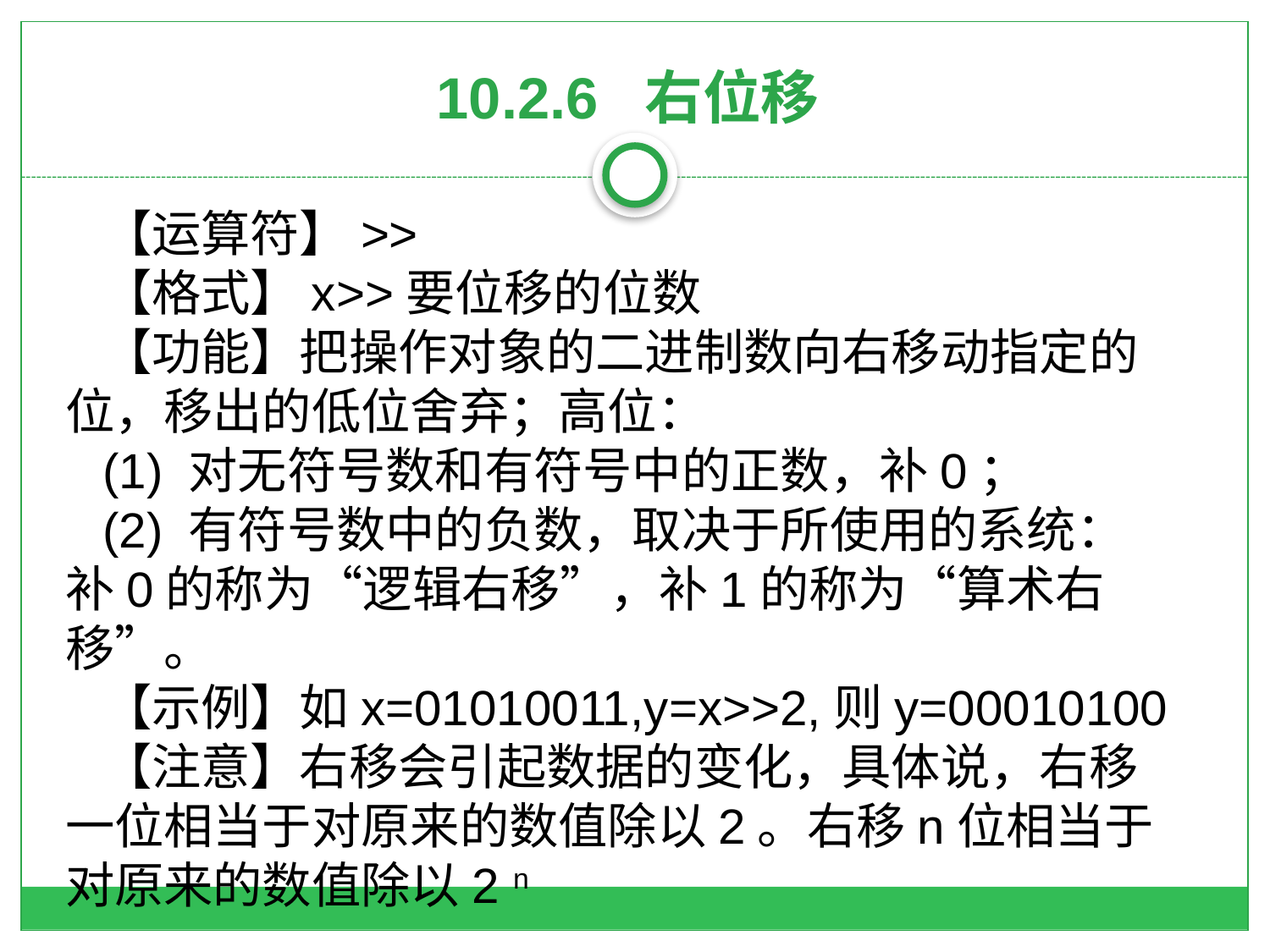

# 10.2.6  右位移
【运算符】>>
【格式】x>>要位移的位数
【功能】把操作对象的二进制数向右移动指定的位，移出的低位舍弃；高位：
(1) 对无符号数和有符号中的正数，补0；
(2) 有符号数中的负数，取决于所使用的系统：补0的称为“逻辑右移”，补1的称为“算术右移”。
【示例】如x=01010011,y=x>>2,则y=00010100
【注意】右移会引起数据的变化，具体说，右移一位相当于对原来的数值除以2。右移n位相当于对原来的数值除以2 n